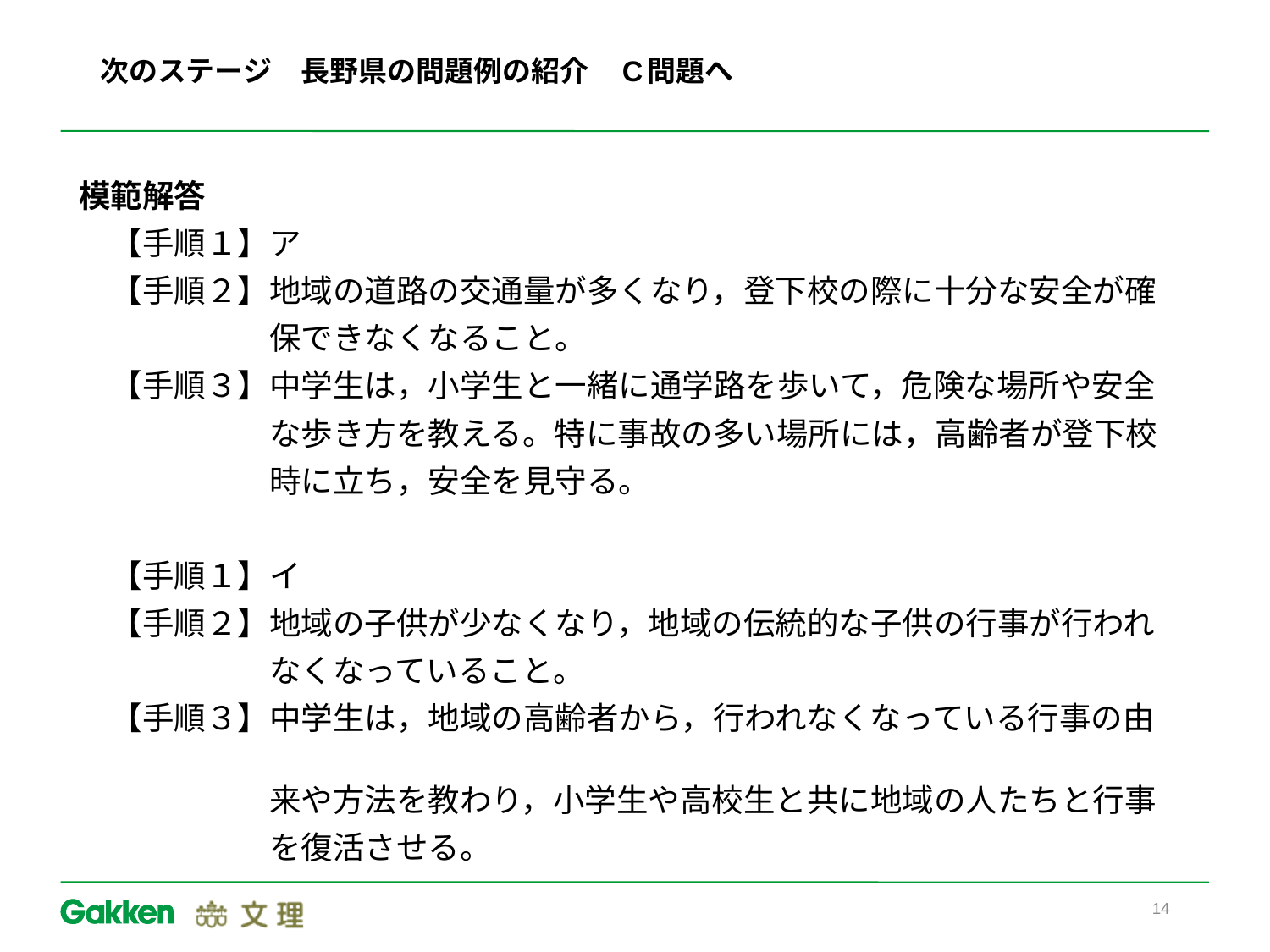

# 次のステージ　長野県の問題例の紹介　C問題へ
模範解答
　【手順１】ア
　【手順２】地域の道路の交通量が多くなり，登下校の際に十分な安全が確
　　　　　　保できなくなること。
　【手順３】中学生は，小学生と一緒に通学路を歩いて，危険な場所や安全
　　　　　　な歩き方を教える。特に事故の多い場所には，高齢者が登下校
　　　　　　時に立ち，安全を見守る。

　【手順１】イ
　【手順２】地域の子供が少なくなり，地域の伝統的な子供の行事が行われ
　　　　　　なくなっていること。
　【手順３】中学生は，地域の高齢者から，行われなくなっている行事の由
　　　　　　来や方法を教わり，小学生や高校生と共に地域の人たちと行事
　　　　　　を復活させる。
14